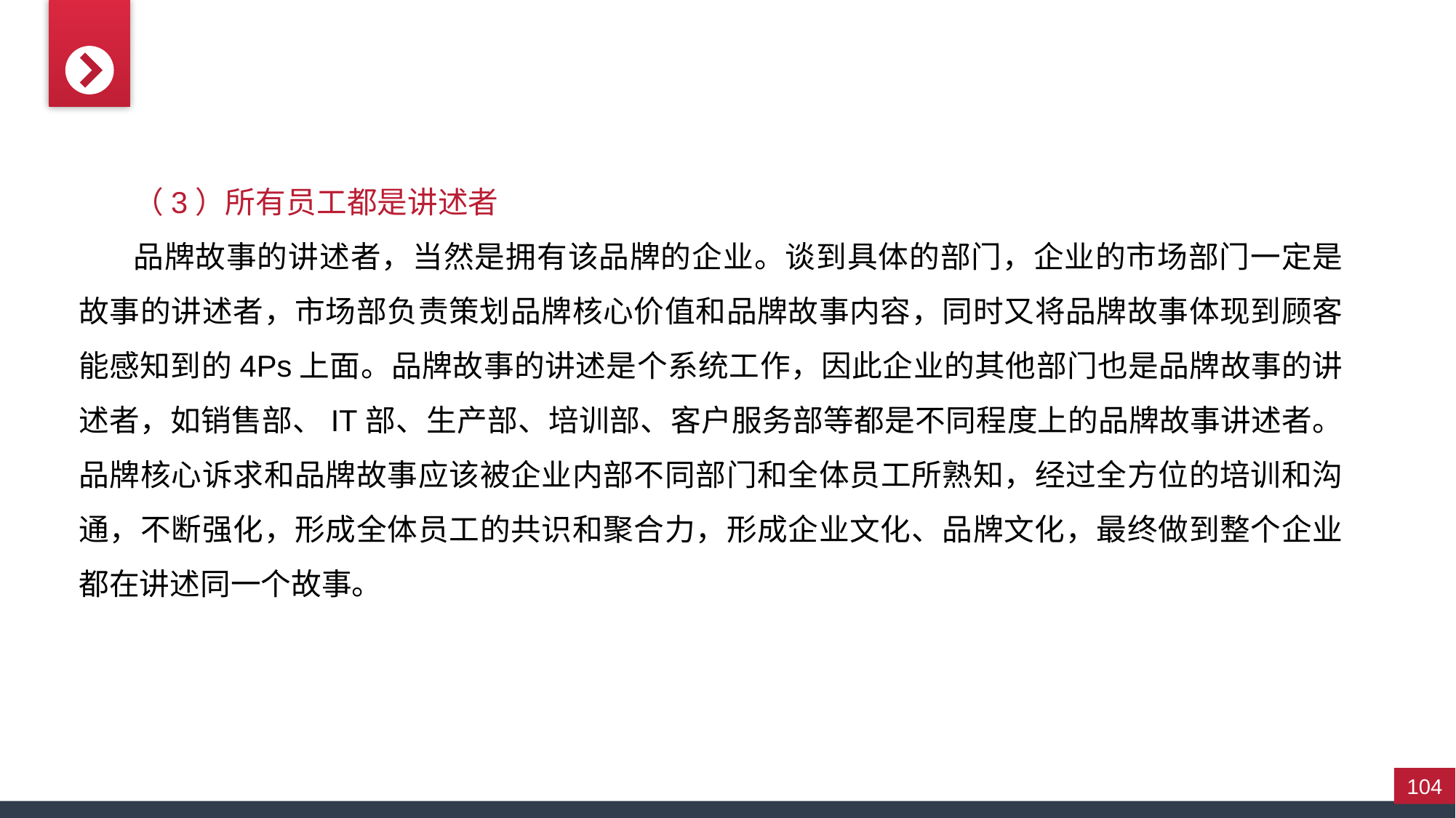

（3）所有员工都是讲述者
品牌故事的讲述者，当然是拥有该品牌的企业。谈到具体的部门，企业的市场部门一定是故事的讲述者，市场部负责策划品牌核心价值和品牌故事内容，同时又将品牌故事体现到顾客能感知到的4Ps上面。品牌故事的讲述是个系统工作，因此企业的其他部门也是品牌故事的讲述者，如销售部、IT部、生产部、培训部、客户服务部等都是不同程度上的品牌故事讲述者。品牌核心诉求和品牌故事应该被企业内部不同部门和全体员工所熟知，经过全方位的培训和沟通，不断强化，形成全体员工的共识和聚合力，形成企业文化、品牌文化，最终做到整个企业都在讲述同一个故事。